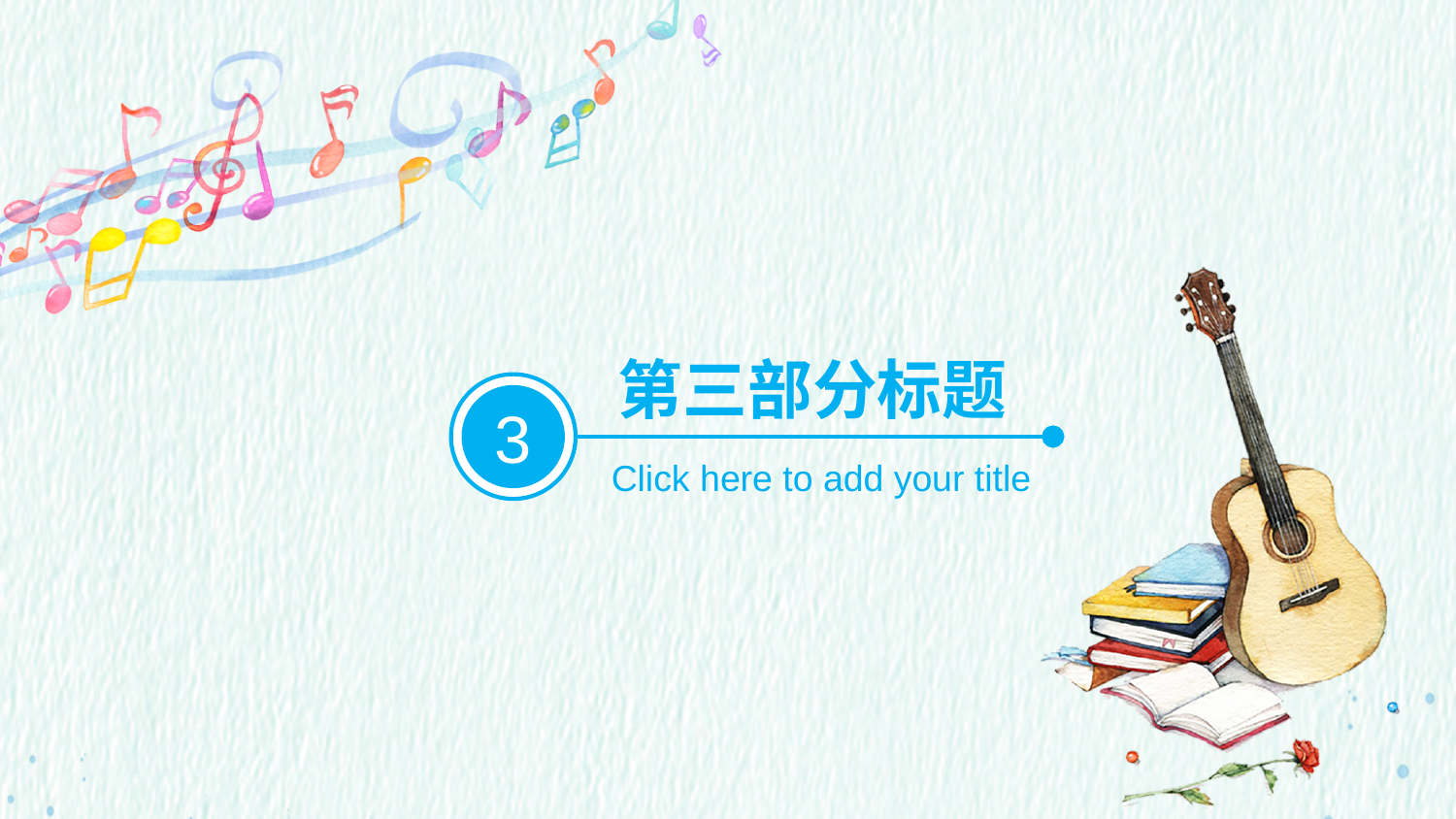

第三部分标题

3
Click here to add your title